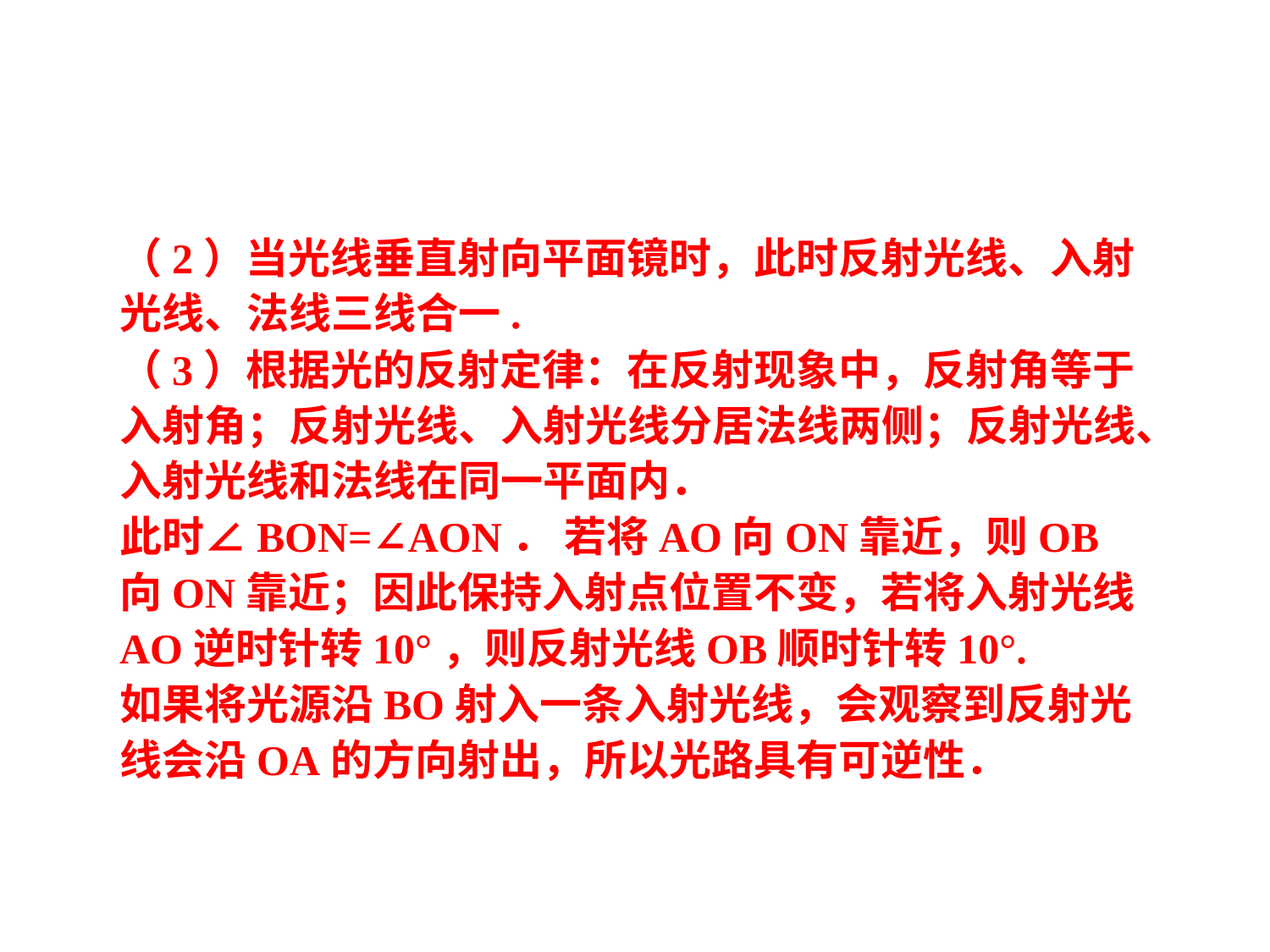

（2）当光线垂直射向平面镜时，此时反射光线、入射光线、法线三线合一.
（3）根据光的反射定律：在反射现象中，反射角等于入射角；反射光线、入射光线分居法线两侧；反射光线、入射光线和法线在同一平面内．
此时∠BON=∠AON． 若将AO向ON靠近，则OB向ON靠近；因此保持入射点位置不变，若将入射光线AO逆时针转10°，则反射光线OB顺时针转10°.
如果将光源沿BO射入一条入射光线，会观察到反射光线会沿OA的方向射出，所以光路具有可逆性．